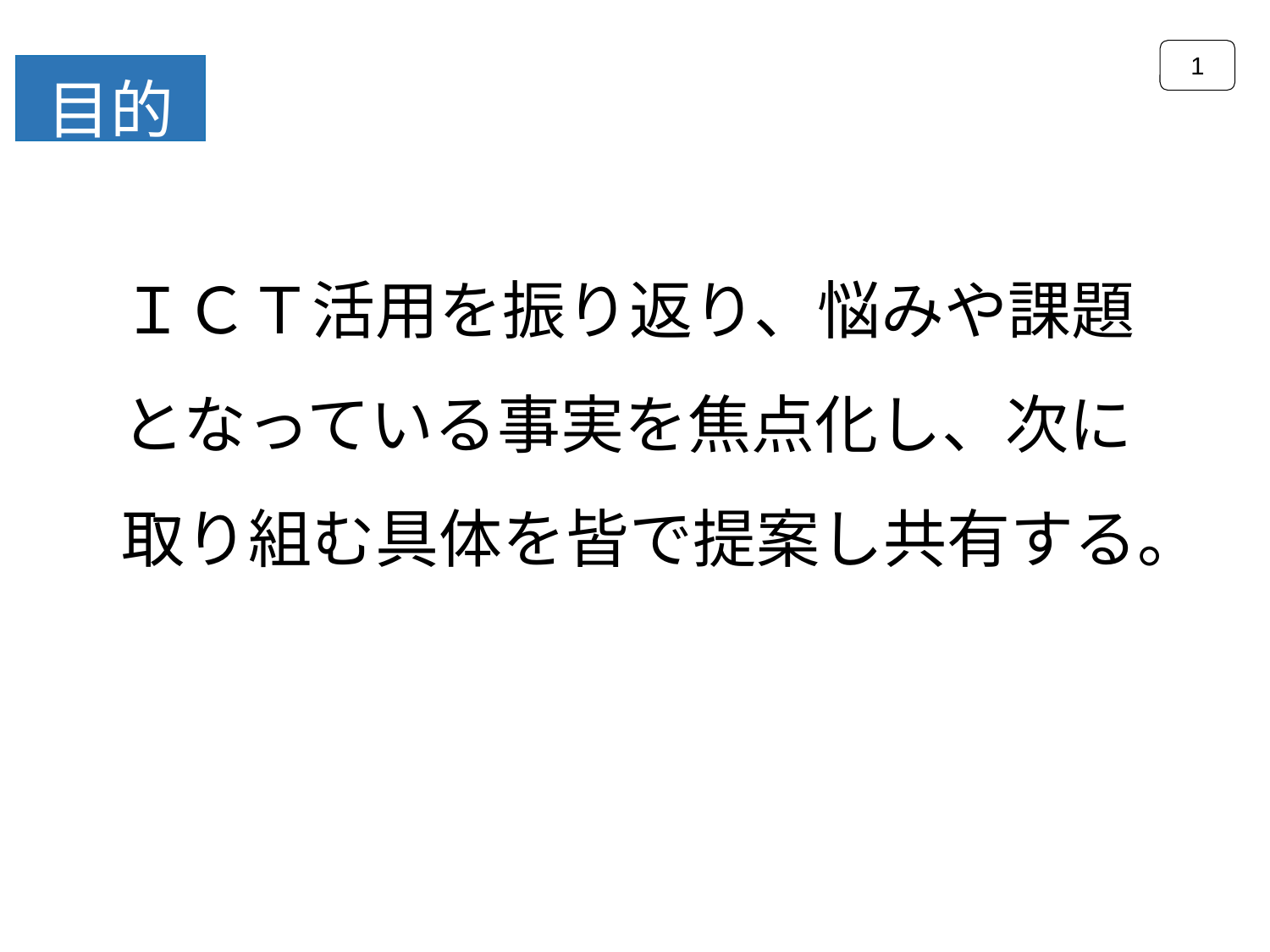

1
目的
ＩＣＴ活用を振り返り、悩みや課題となっている事実を焦点化し、次に取り組む具体を皆で提案し共有する。